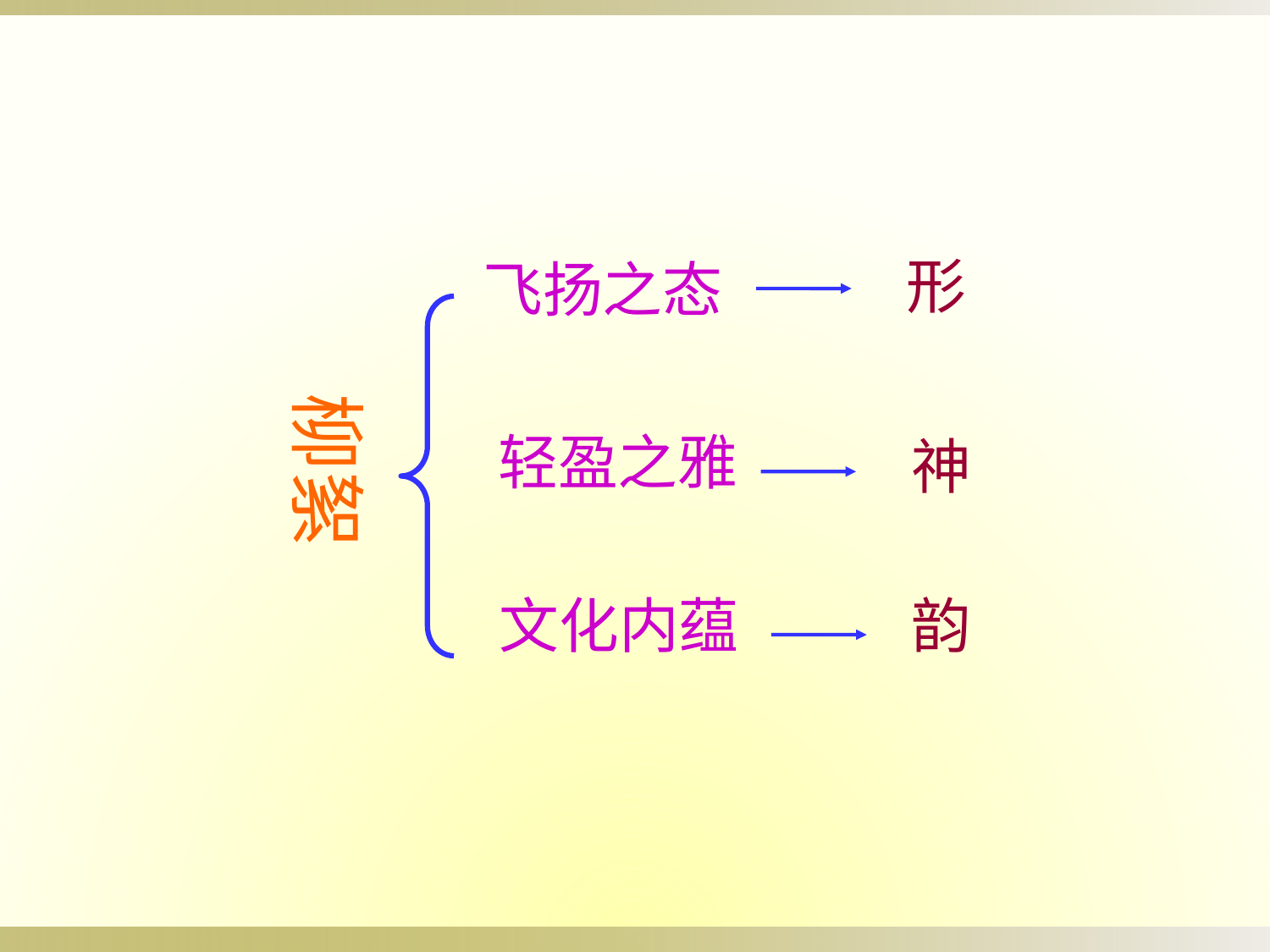

形
飞扬之态

柳絮
轻盈之雅
神

文化内蕴
韵